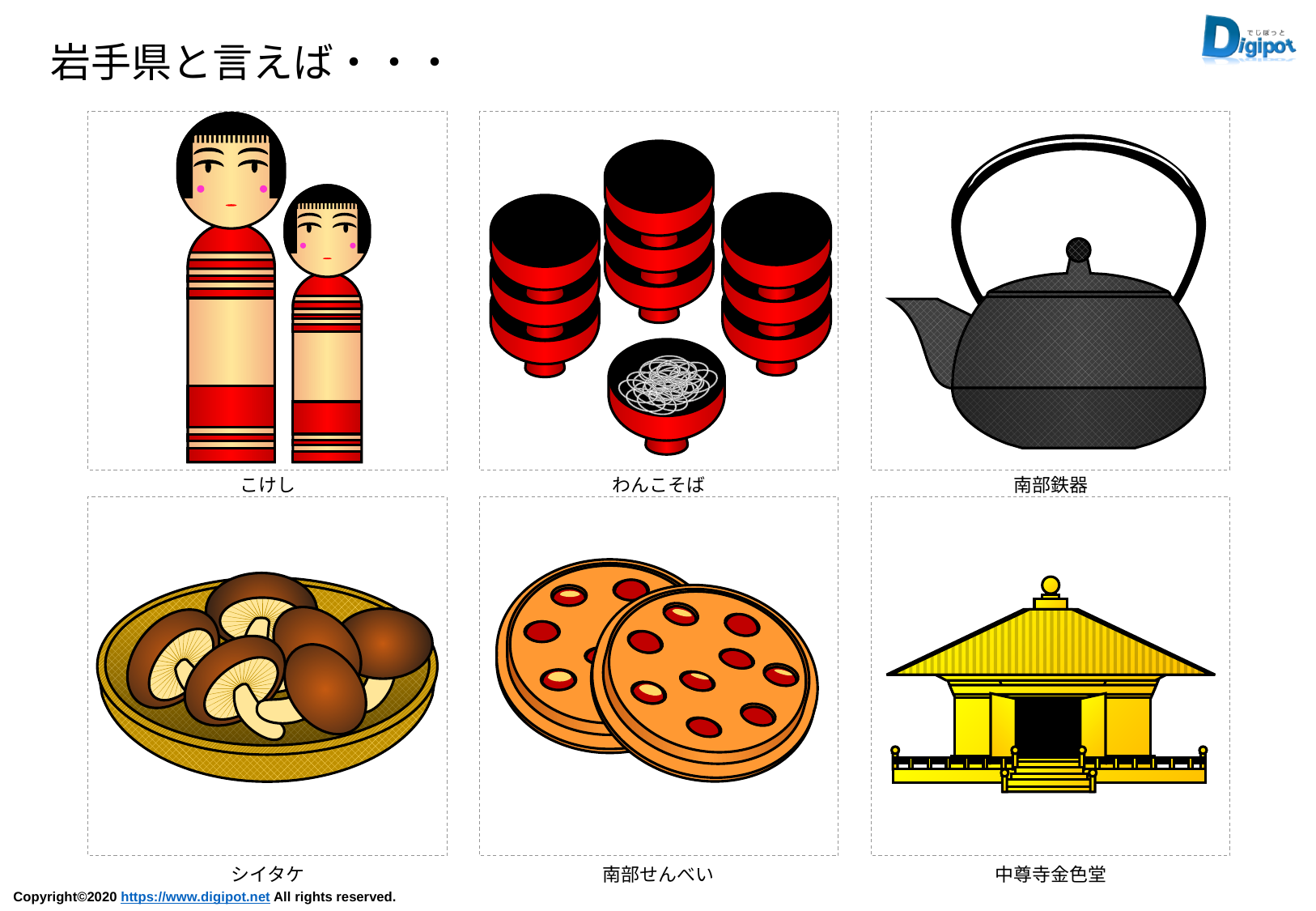

岩手県と言えば・・・

こけし
わんこそば
南部鉄器

シイタケ
南部せんべい
中尊寺金色堂